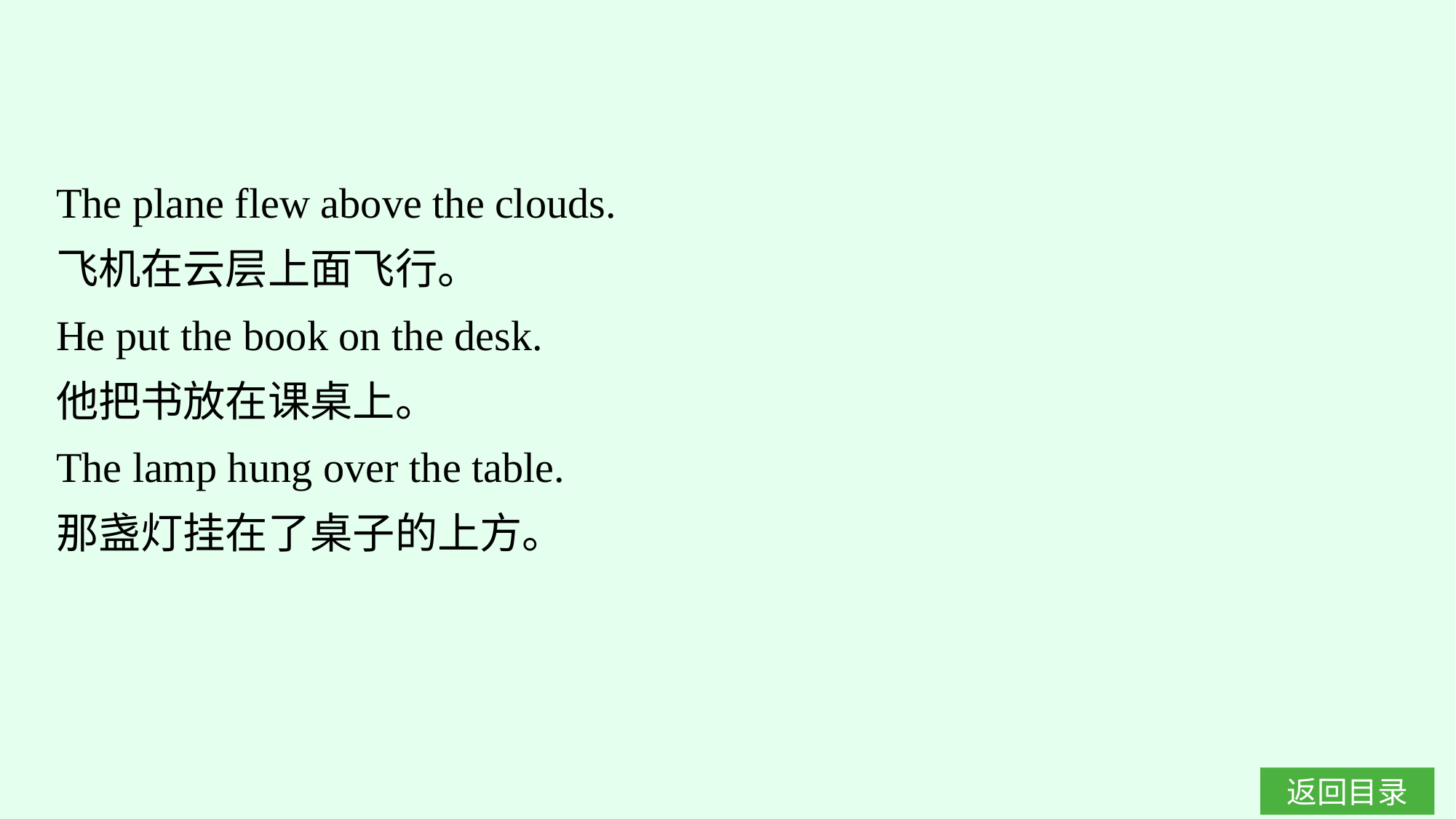

The plane flew above the clouds.
飞机在云层上面飞行。
He put the book on the desk.
他把书放在课桌上。
The lamp hung over the table.
那盏灯挂在了桌子的上方。